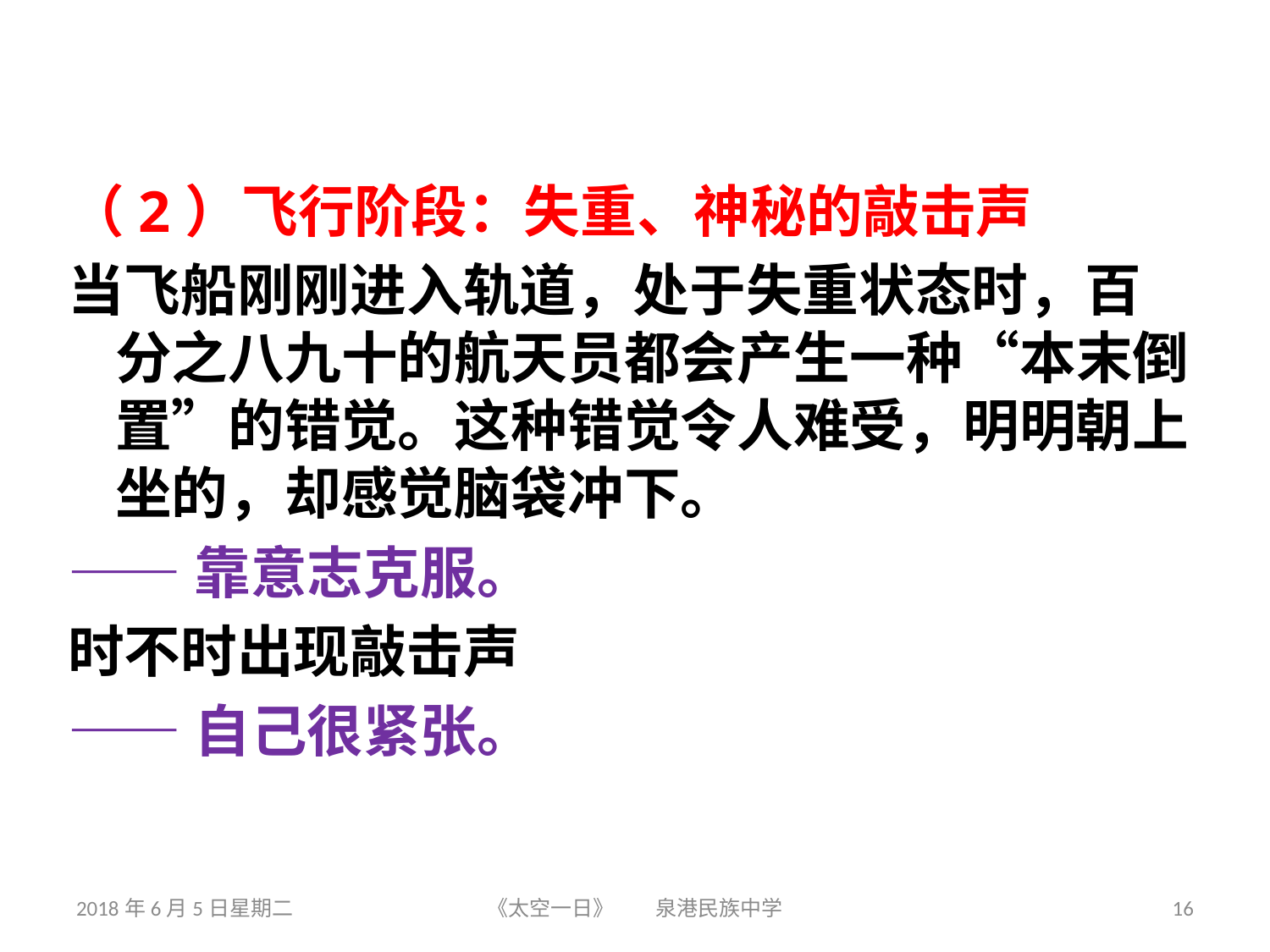

（2）飞行阶段：失重、神秘的敲击声
当飞船刚刚进入轨道，处于失重状态时，百分之八九十的航天员都会产生一种“本末倒置”的错觉。这种错觉令人难受，明明朝上坐的，却感觉脑袋冲下。
——靠意志克服。
时不时出现敲击声
——自己很紧张。
2018年6月5日星期二
《太空一日》         泉港民族中学
16